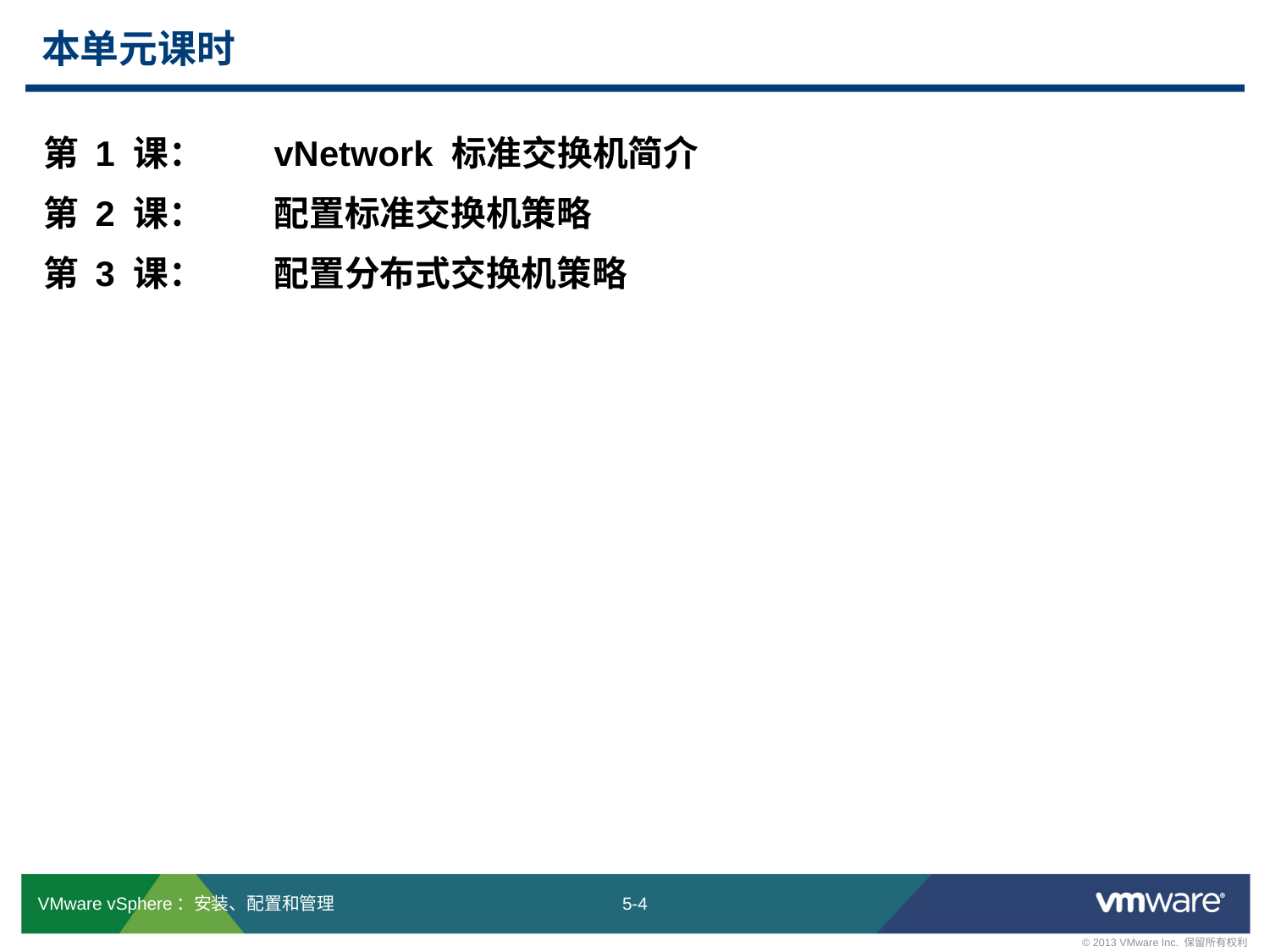

# 本单元课时
第 1 课：	vNetwork 标准交换机简介
第 2 课：	配置标准交换机策略
第 3 课：	配置分布式交换机策略